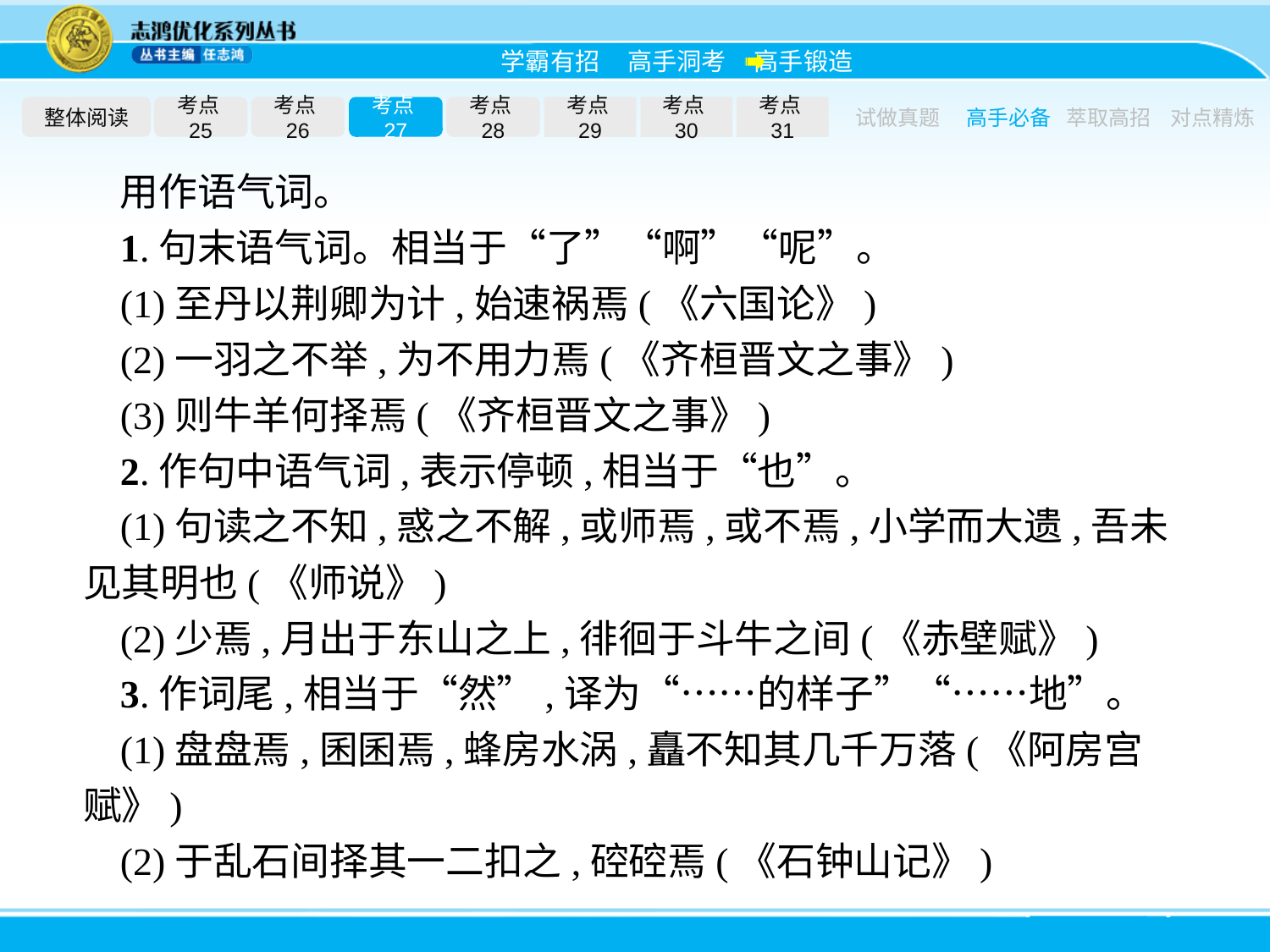

整体阅读
考点25
考点26
考点27
考点28
考点29
考点30
考点31
试做真题
高手必备
萃取高招
对点精炼
用作语气词。
1.句末语气词。相当于“了”“啊”“呢”。
(1)至丹以荆卿为计,始速祸焉(《六国论》)
(2)一羽之不举,为不用力焉(《齐桓晋文之事》)
(3)则牛羊何择焉(《齐桓晋文之事》)
2.作句中语气词,表示停顿,相当于“也”。
(1)句读之不知,惑之不解,或师焉,或不焉,小学而大遗,吾未见其明也(《师说》)
(2)少焉,月出于东山之上,徘徊于斗牛之间(《赤壁赋》)
3.作词尾,相当于“然”,译为“……的样子”“……地”。
(1)盘盘焉,囷囷焉,蜂房水涡,矗不知其几千万落(《阿房宫赋》)
(2)于乱石间择其一二扣之,硿硿焉(《石钟山记》)